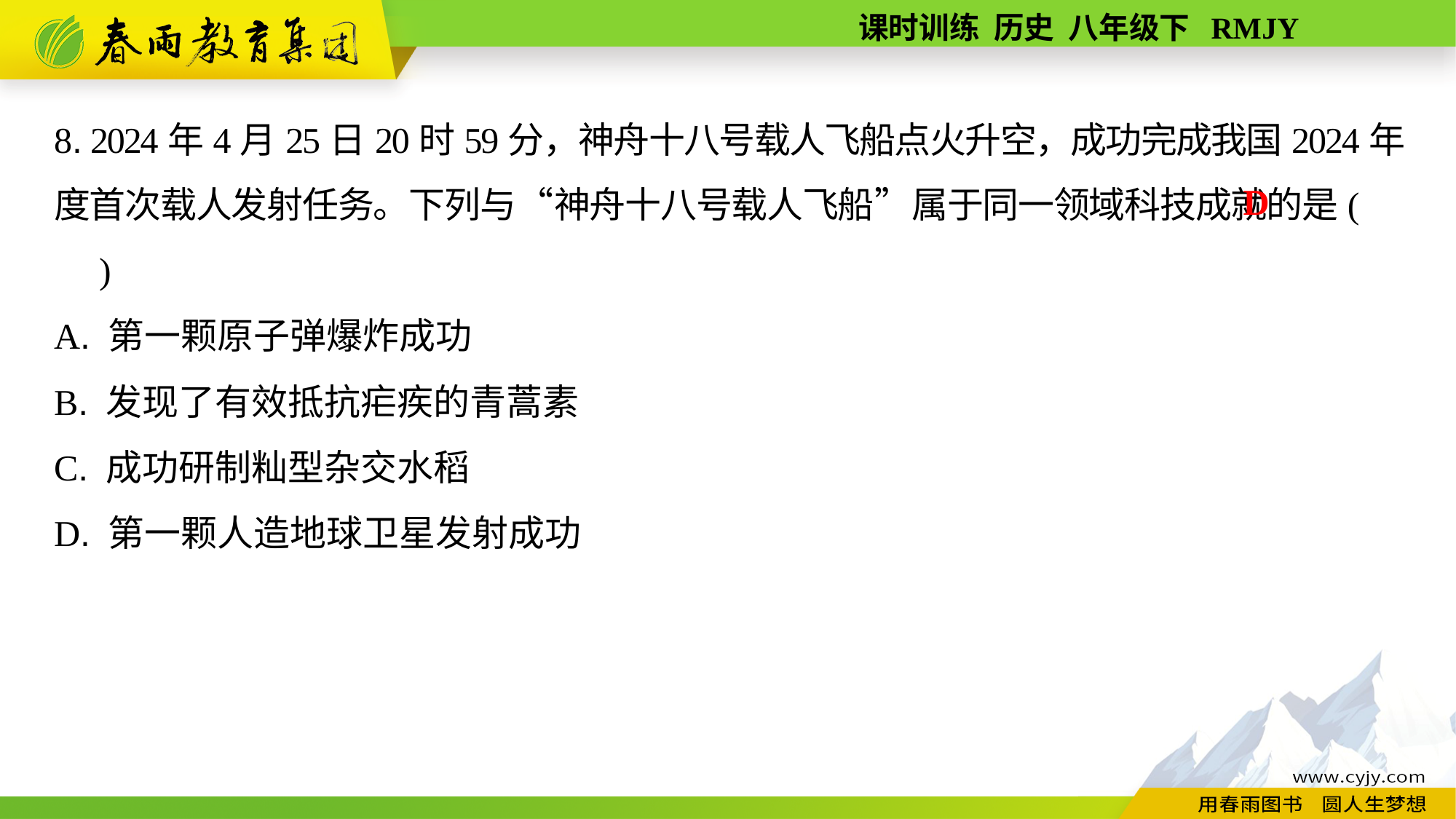

8. 2024年4月25日20时59分，神舟十八号载人飞船点火升空，成功完成我国2024年度首次载人发射任务。下列与“神舟十八号载人飞船”属于同一领域科技成就的是(　　)
A. 第一颗原子弹爆炸成功
B. 发现了有效抵抗疟疾的青蒿素
C. 成功研制籼型杂交水稻
D. 第一颗人造地球卫星发射成功
D